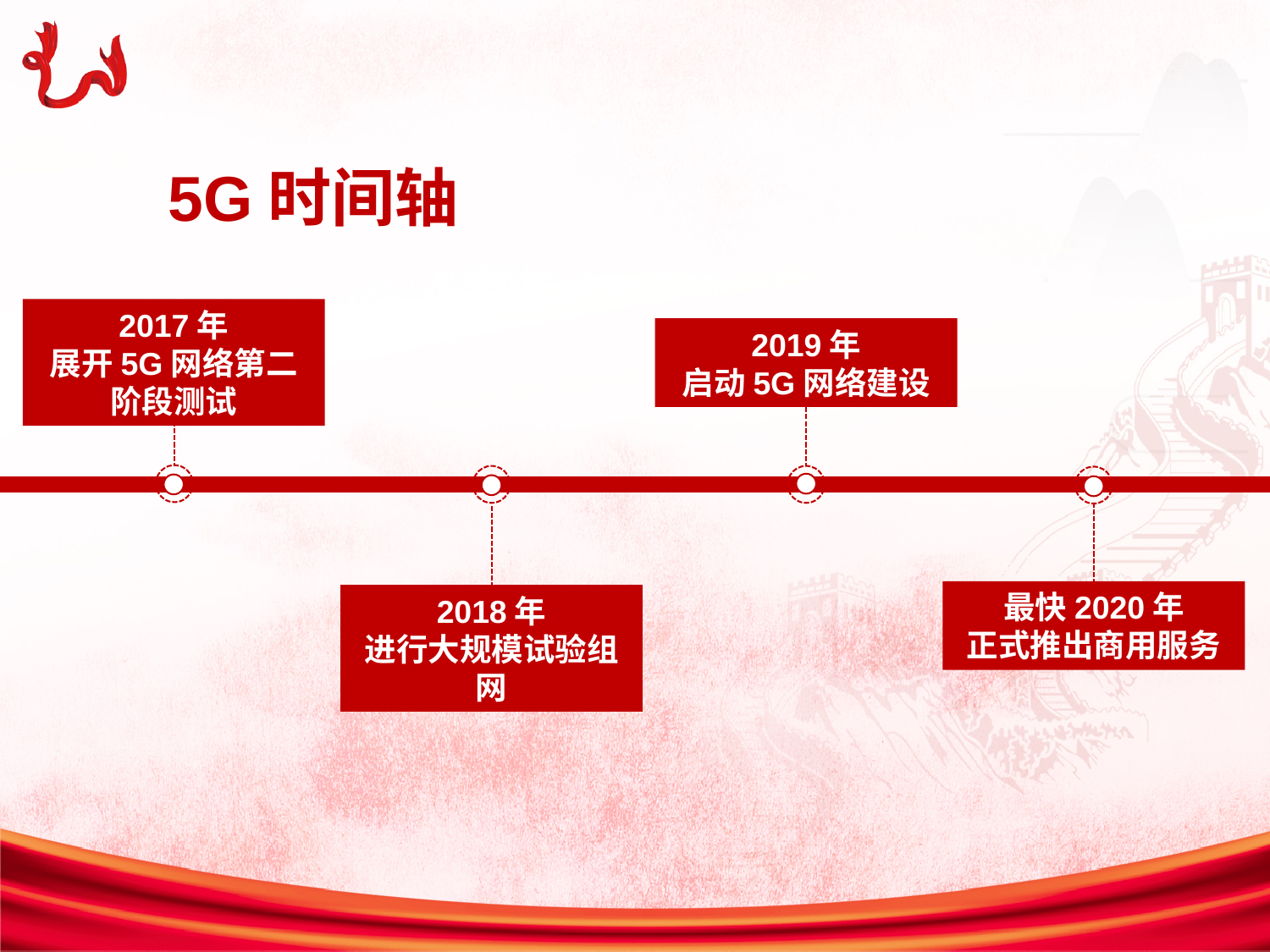

5G时间轴
2017年
展开5G网络第二阶段测试
2019年
启动5G网络建设

最快2020年
正式推出商用服务
2018年
进行大规模试验组网